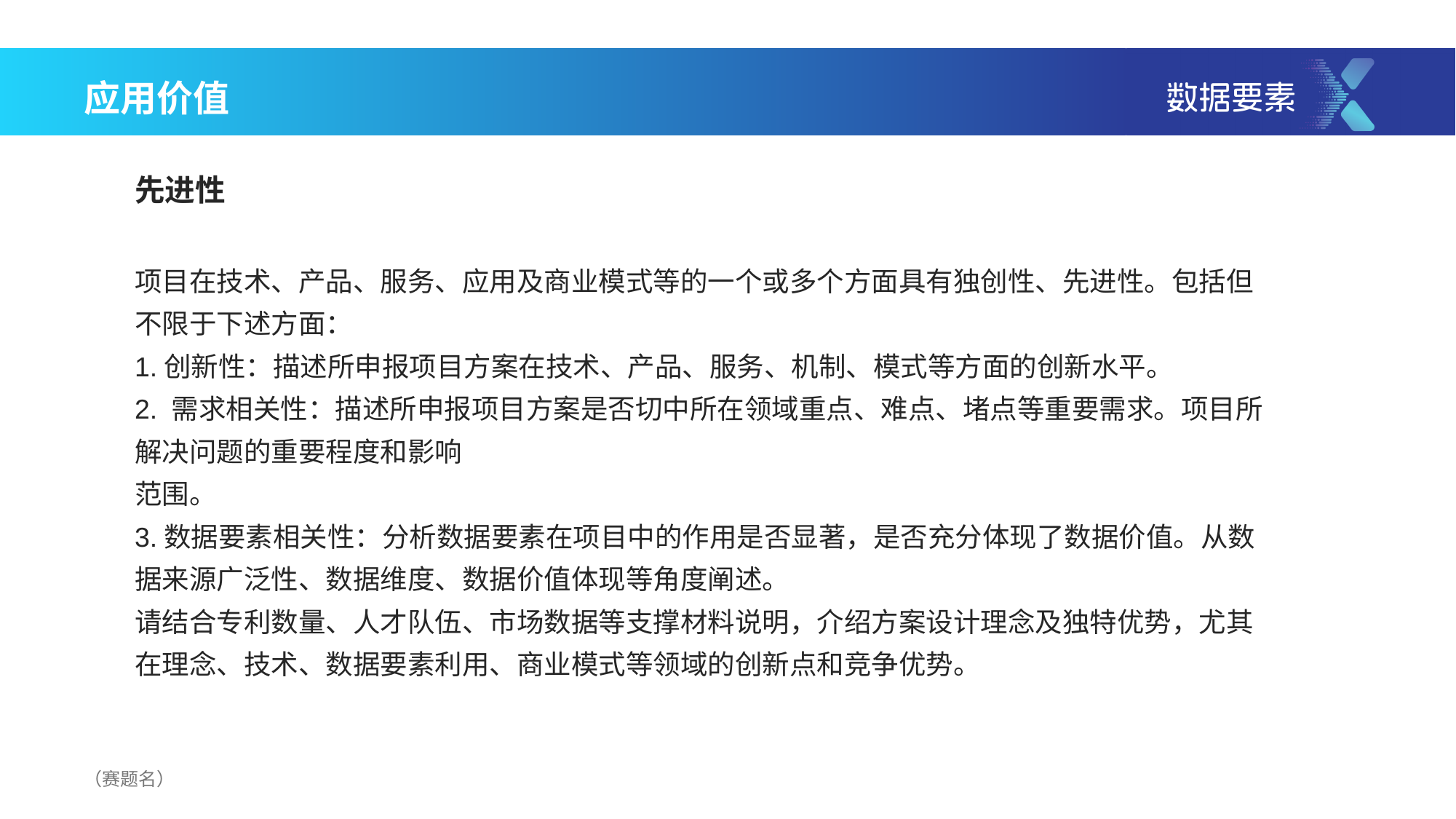

应用价值
先进性

项目在技术、产品、服务、应用及商业模式等的一个或多个方面具有独创性、先进性。包括但不限于下述方面：
1.创新性：描述所申报项目方案在技术、产品、服务、机制、模式等方面的创新水平。
2. 需求相关性：描述所申报项目方案是否切中所在领域重点、难点、堵点等重要需求。项目所解决问题的重要程度和影响
范围。
3.数据要素相关性：分析数据要素在项目中的作用是否显著，是否充分体现了数据价值。从数据来源广泛性、数据维度、数据价值体现等角度阐述。
请结合专利数量、人才队伍、市场数据等支撑材料说明，介绍方案设计理念及独特优势，尤其在理念、技术、数据要素利用、商业模式等领域的创新点和竞争优势。

（赛题名）
6